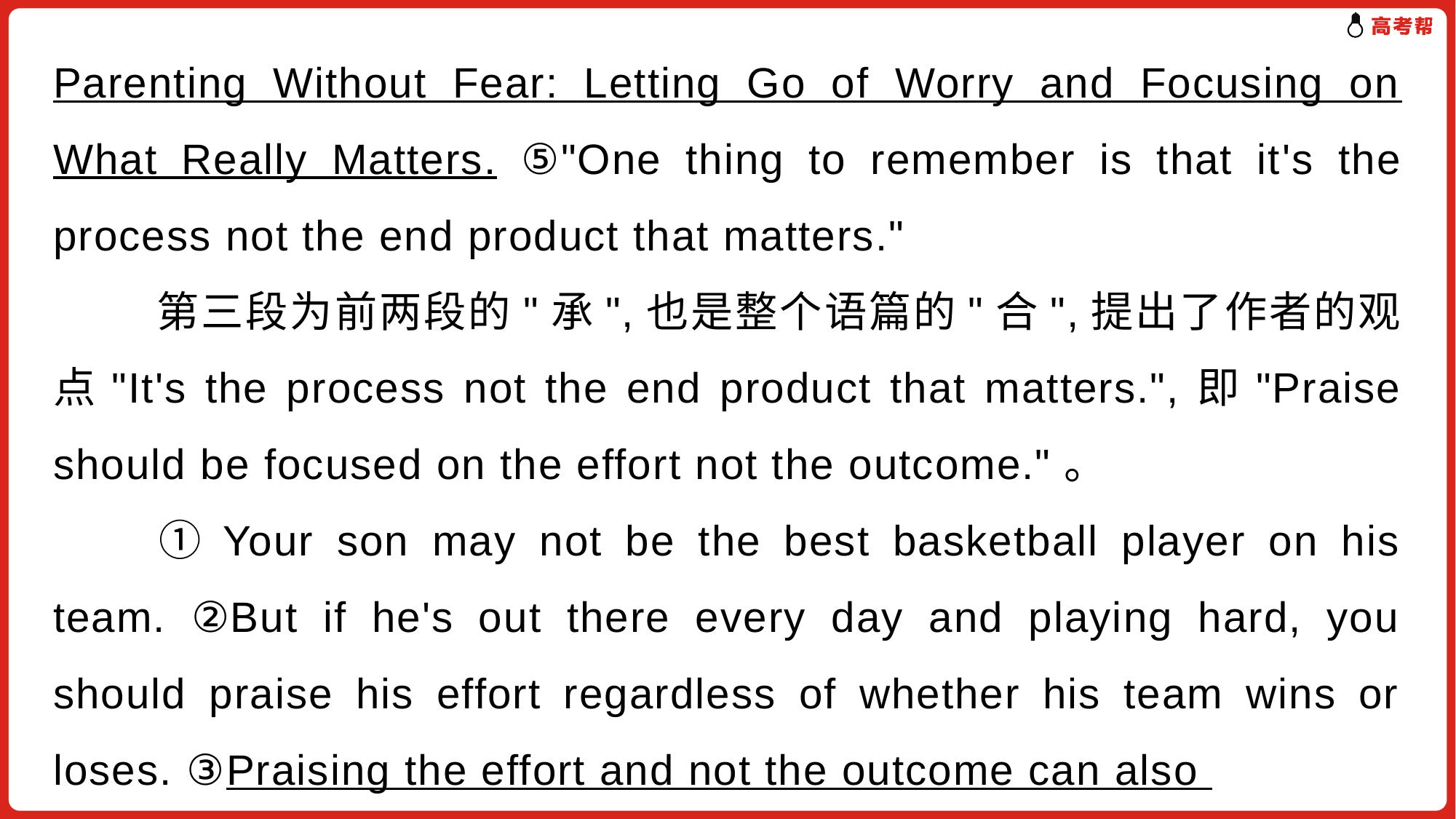

Parenting Without Fear: Letting Go of Worry and Focusing on What Really Matters. ⑤"One thing to remember is that it's the process not the end product that matters."
        第三段为前两段的"承",也是整个语篇的"合",提出了作者的观点"It's the process not the end product that matters.",即"Praise should be focused on the effort not the outcome."。
　　①Your son may not be the best basketball player on his team. ②But if he's out there every day and playing hard, you should praise his effort regardless of whether his team wins or loses. ③Praising the effort and not the outcome can also